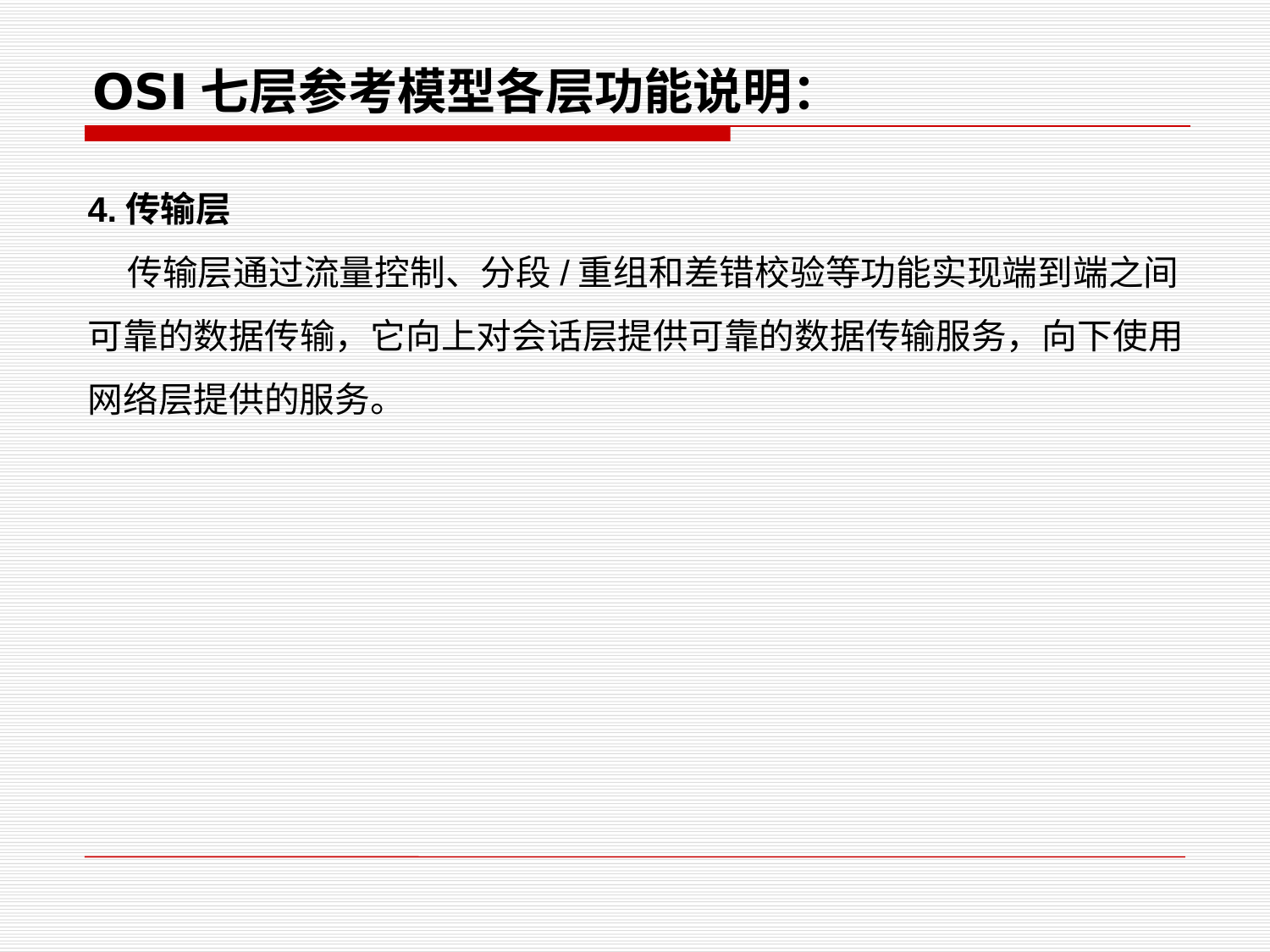

OSI七层参考模型各层功能说明：
4.传输层
    传输层通过流量控制、分段/重组和差错校验等功能实现端到端之间可靠的数据传输，它向上对会话层提供可靠的数据传输服务，向下使用网络层提供的服务。
26